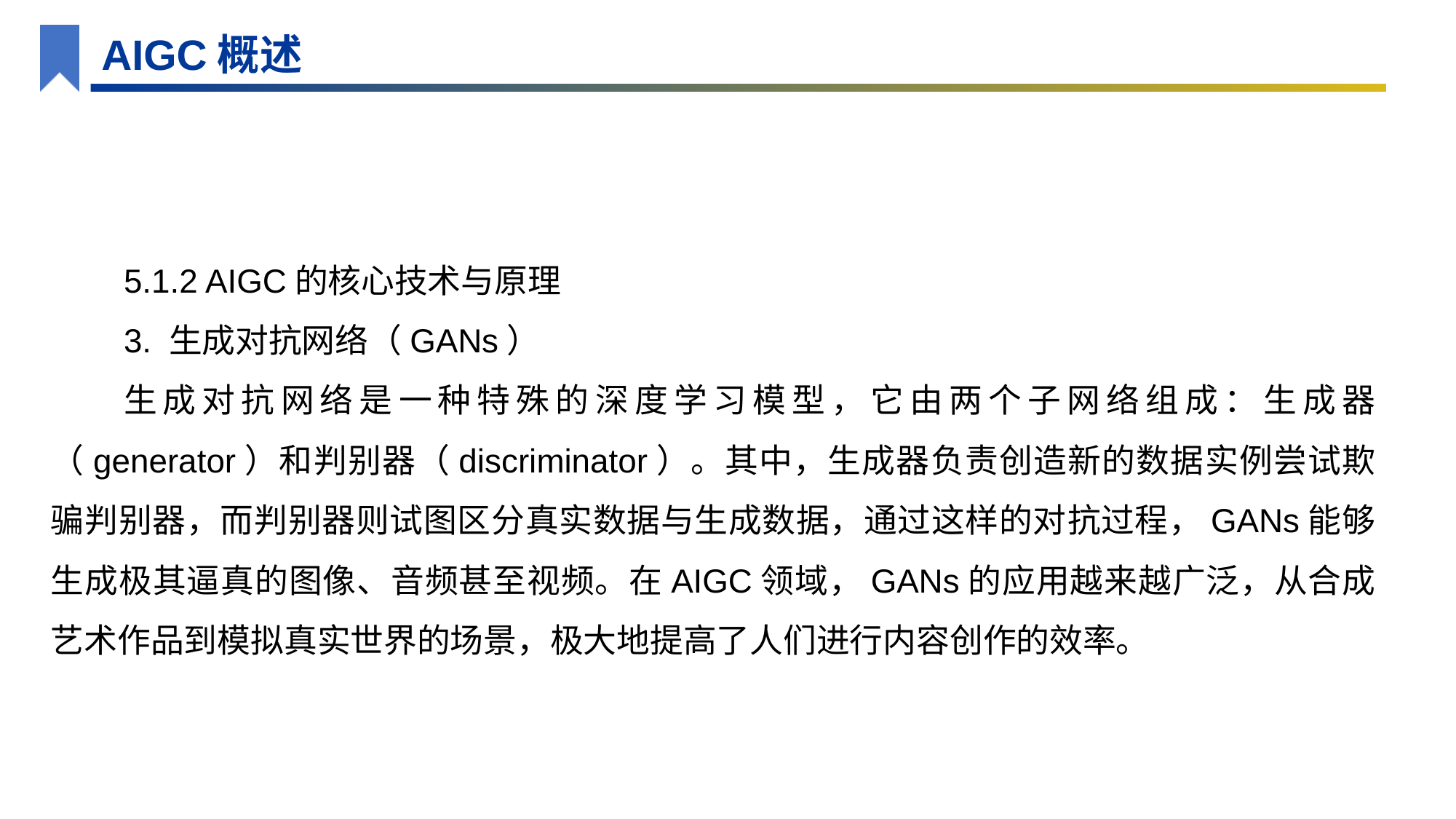

AIGC概述
5.1.2 AIGC的核心技术与原理
3. 生成对抗网络（GANs）
生成对抗网络是一种特殊的深度学习模型，它由两个子网络组成：生成器（generator）和判别器（discriminator）。其中，生成器负责创造新的数据实例尝试欺骗判别器，而判别器则试图区分真实数据与生成数据，通过这样的对抗过程，GANs能够生成极其逼真的图像、音频甚至视频。在AIGC领域，GANs的应用越来越广泛，从合成艺术作品到模拟真实世界的场景，极大地提高了人们进行内容创作的效率。